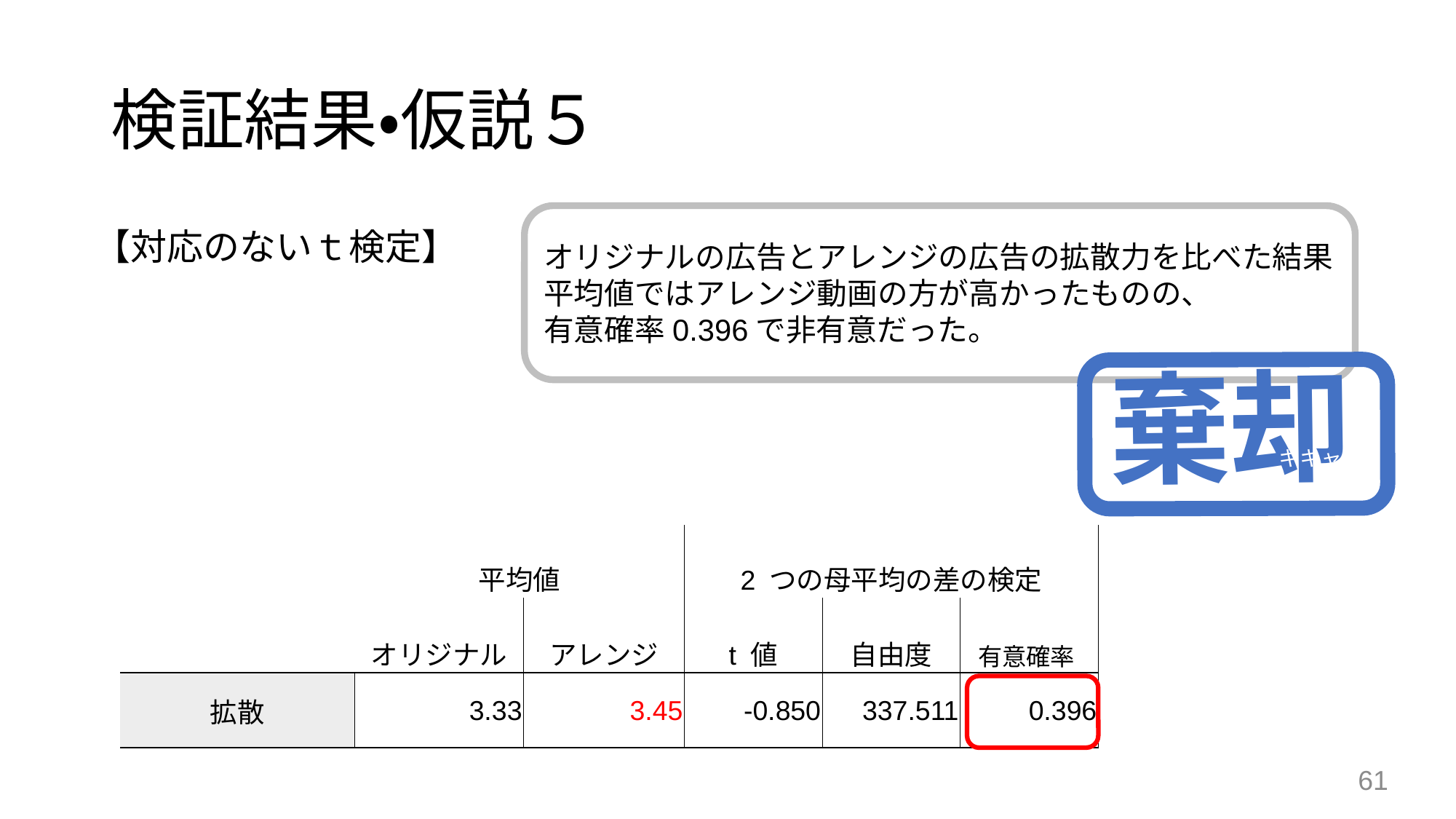

# 検証結果・仮説５
オリジナルの広告とアレンジの広告の拡散力を比べた結果
平均値ではアレンジ動画の方が高かったものの、
有意確率0.396で非有意だった。
【対応のないｔ検定】
棄却
キキャク

|  | 平均値 |  | 2 つの母平均の差の検定 |  |  |
| --- | --- | --- | --- | --- | --- |
|  | オリジナル | アレンジ | t 値 | 自由度 | 有意確率 |
| 拡散 | 3.33 | 3.45 | -0.850 | 337.511 | 0.396 |

61